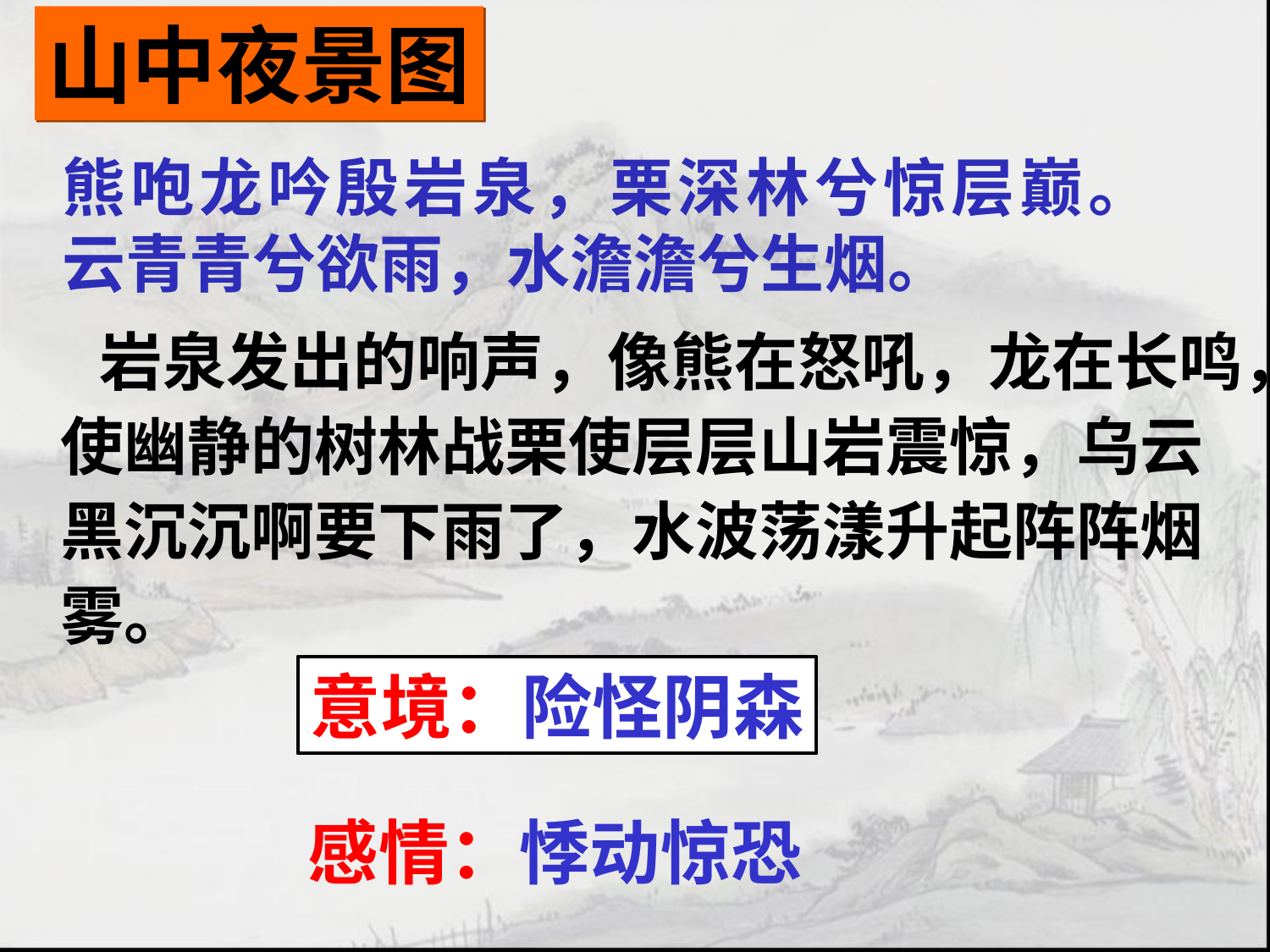

山中夜景图
# 熊咆龙吟殷岩泉，栗深林兮惊层巅。 云青青兮欲雨，水澹澹兮生烟。

     岩泉发出的响声，像熊在怒吼，龙在长鸣，使幽静的树林战栗使层层山岩震惊，乌云黑沉沉啊要下雨了，水波荡漾升起阵阵烟雾。
意境：险怪阴森
感情：悸动惊恐